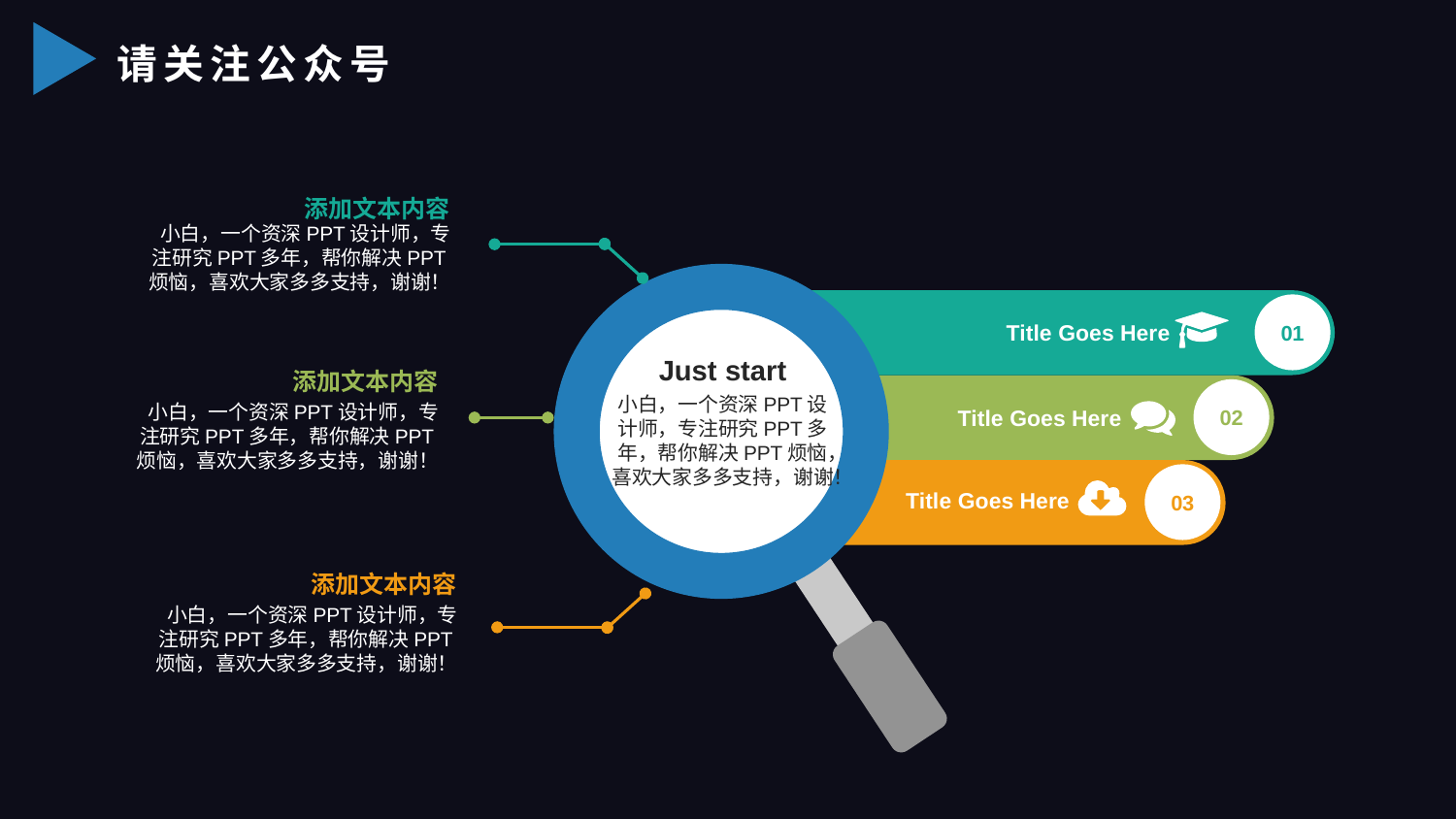

请关注公众号
添加文本内容
小白，一个资深PPT设计师，专注研究PPT多年，帮你解决PPT烦恼，喜欢大家多多支持，谢谢！

01

Title Goes Here
Just start
小白，一个资深PPT设计师，专注研究PPT多年，帮你解决PPT烦恼，喜欢大家多多支持，谢谢！
添加文本内容
小白，一个资深PPT设计师，专注研究PPT多年，帮你解决PPT烦恼，喜欢大家多多支持，谢谢！

02

Title Goes Here

03

Title Goes Here
添加文本内容
小白，一个资深PPT设计师，专注研究PPT多年，帮你解决PPT烦恼，喜欢大家多多支持，谢谢！